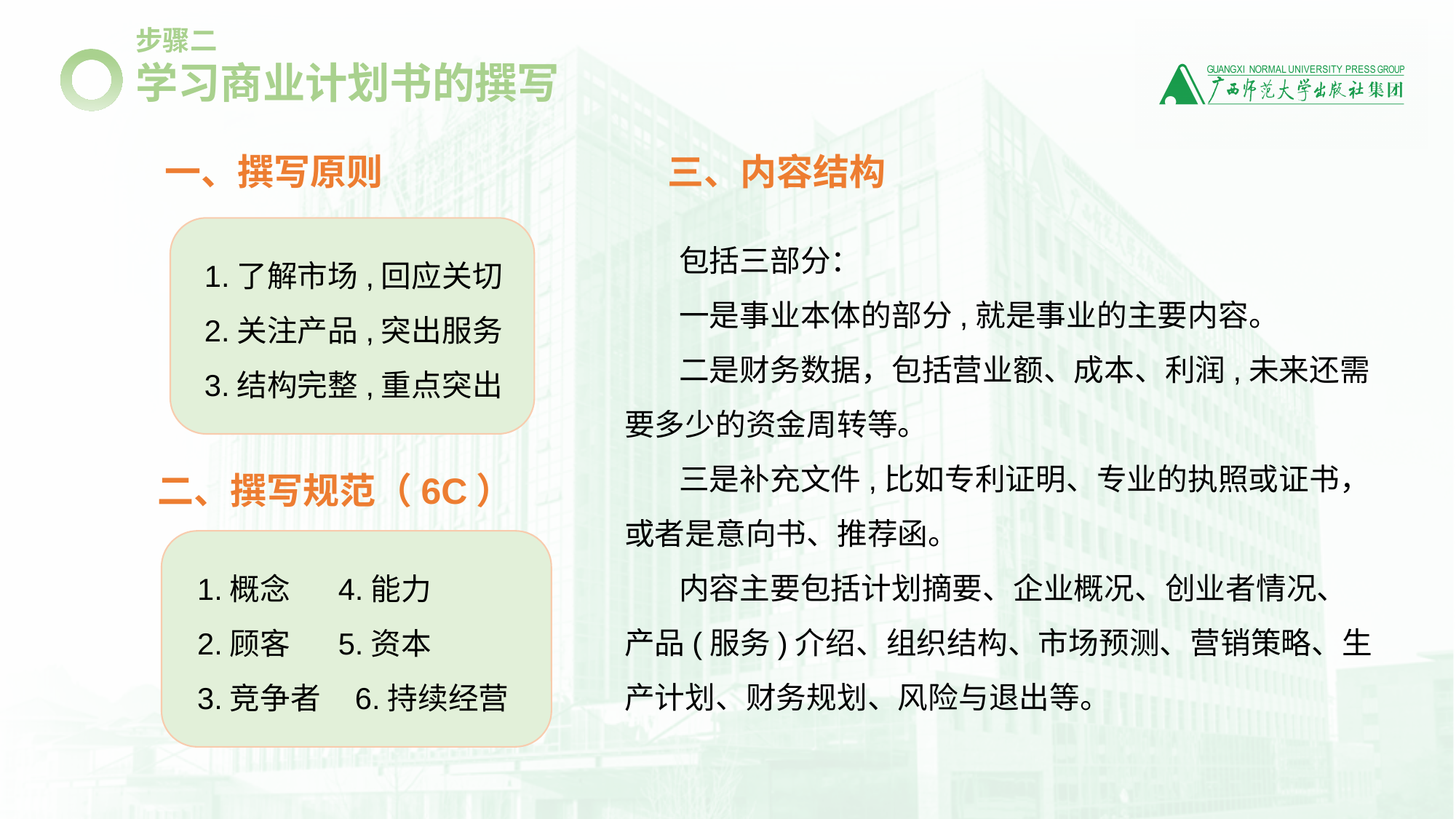

步骤二
学习商业计划书的撰写

一、撰写原则
三、内容结构

1.了解市场,回应关切
2.关注产品,突出服务
3.结构完整,重点突出
包括三部分：
一是事业本体的部分,就是事业的主要内容。
二是财务数据，包括营业额、成本、利润,未来还需要多少的资金周转等。
三是补充文件,比如专利证明、专业的执照或证书，或者是意向书、推荐函。
内容主要包括计划摘要、企业概况、创业者情况、产品(服务)介绍、组织结构、市场预测、营销策略、生产计划、财务规划、风险与退出等。
二、撰写规范（6C）

1.概念      4.能力
2.顾客      5.资本
3.竞争者    6.持续经营